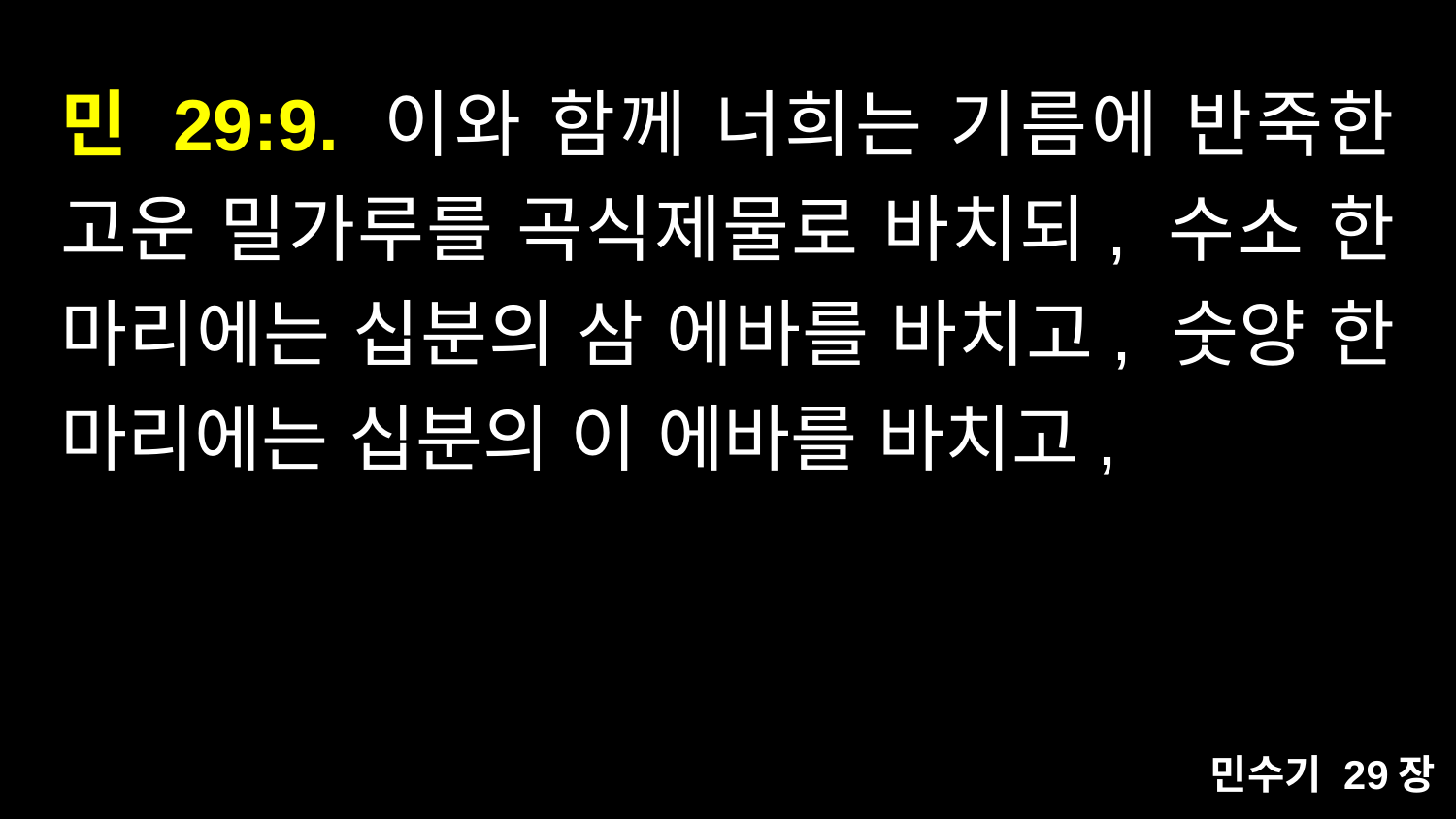

# 민 29:9. 이와 함께 너희는 기름에 반죽한 고운 밀가루를 곡식제물로 바치되, 수소 한 마리에는 십분의 삼 에바를 바치고, 숫양 한 마리에는 십분의 이 에바를 바치고,
민수기 29장